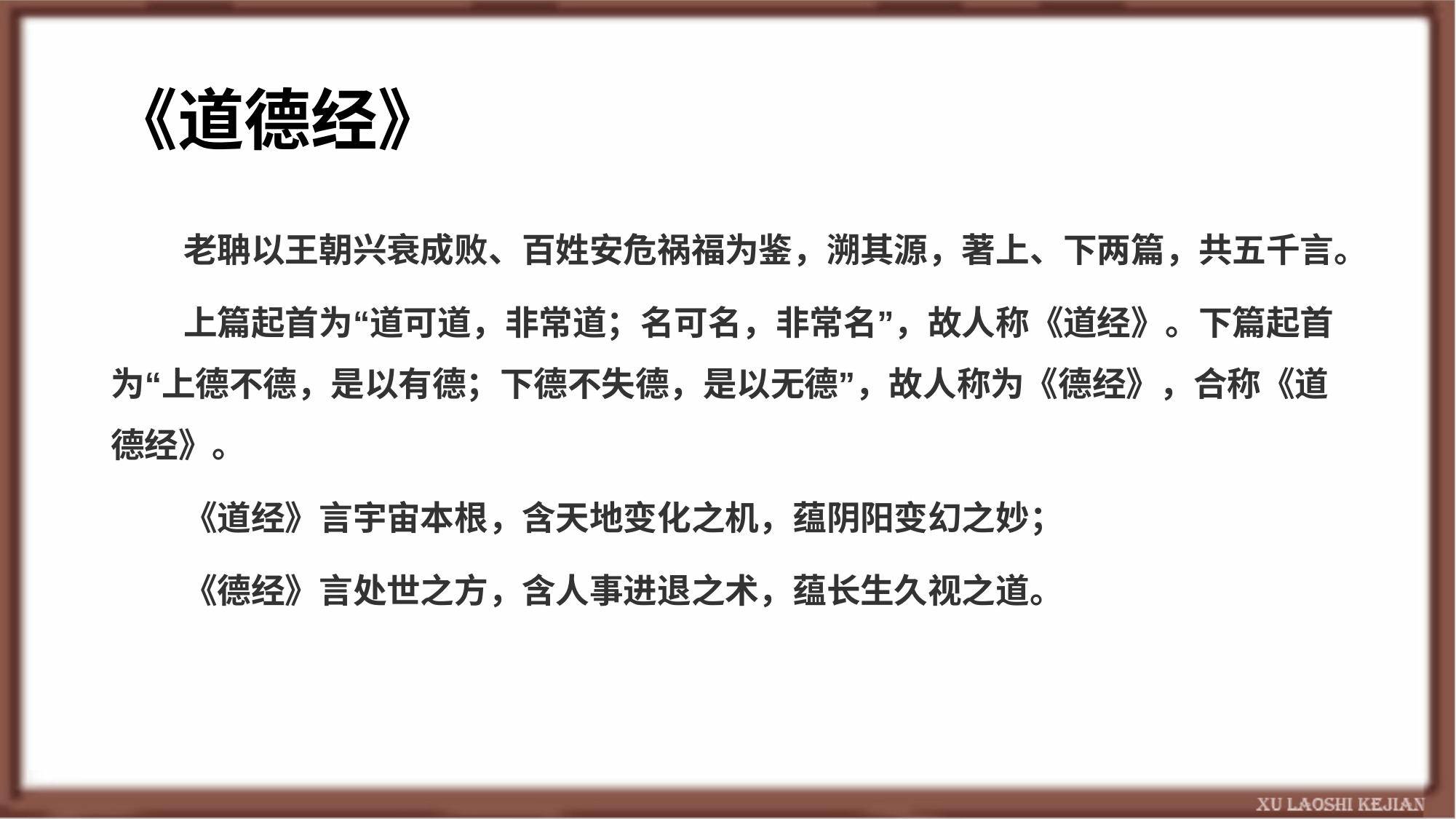

# 《道德经》
       老聃以王朝兴衰成败、百姓安危祸福为鉴，溯其源，著上、下两篇，共五千言。
       上篇起首为“道可道，非常道；名可名，非常名”，故人称《道经》。下篇起首为“上德不德，是以有德；下德不失德，是以无德”，故人称为《德经》，合称《道德经》。
       《道经》言宇宙本根，含天地变化之机，蕴阴阳变幻之妙；
       《德经》言处世之方，含人事进退之术，蕴长生久视之道。